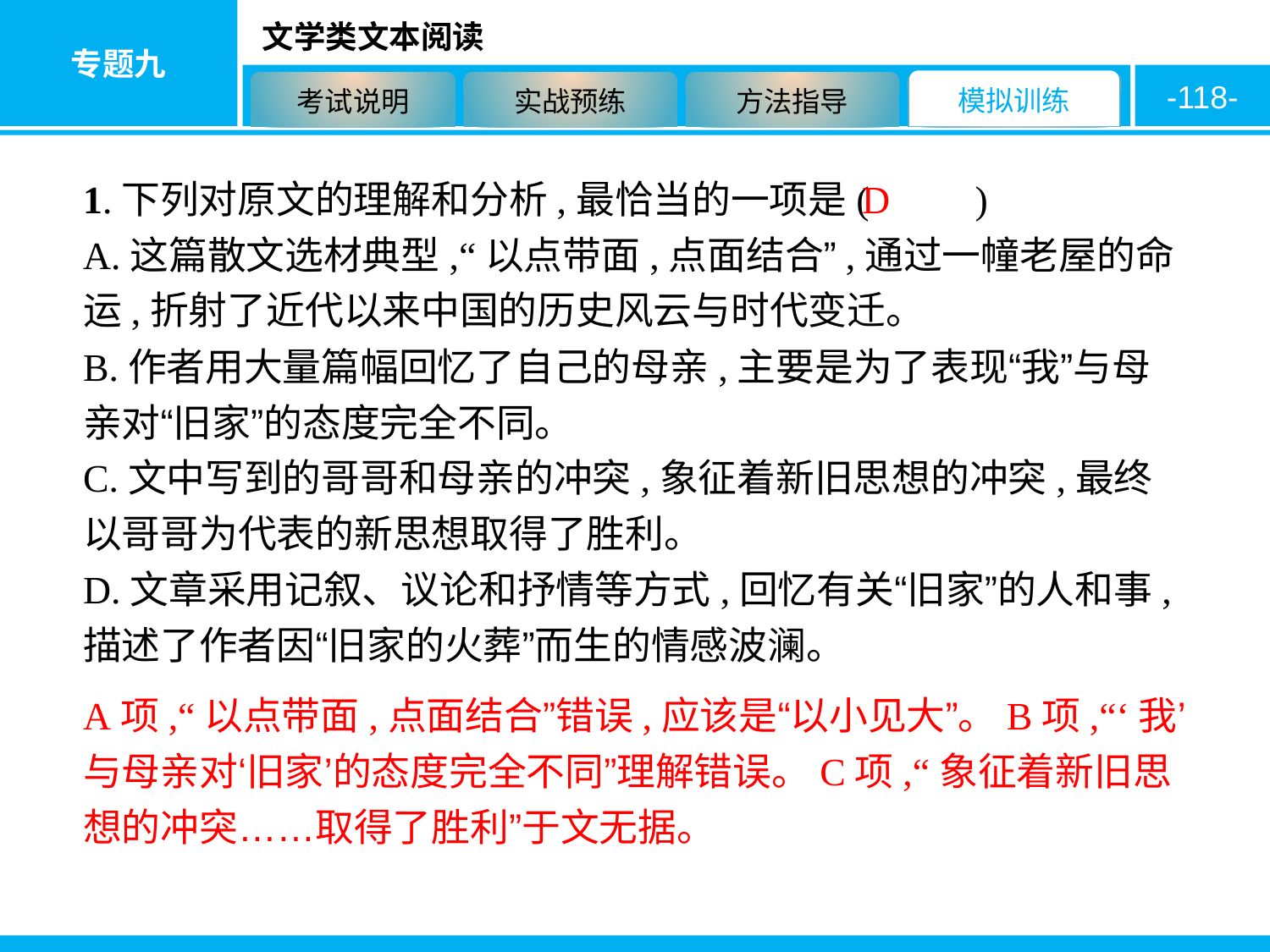

-118-
1.下列对原文的理解和分析,最恰当的一项是( 　　)
A.这篇散文选材典型,“以点带面,点面结合”,通过一幢老屋的命运,折射了近代以来中国的历史风云与时代变迁。
B.作者用大量篇幅回忆了自己的母亲,主要是为了表现“我”与母亲对“旧家”的态度完全不同。
C.文中写到的哥哥和母亲的冲突,象征着新旧思想的冲突,最终以哥哥为代表的新思想取得了胜利。
D.文章采用记叙、议论和抒情等方式,回忆有关“旧家”的人和事,描述了作者因“旧家的火葬”而生的情感波澜。
D
A项,“以点带面,点面结合”错误,应该是“以小见大”。B项,“‘我’与母亲对‘旧家’的态度完全不同”理解错误。C项,“象征着新旧思想的冲突……取得了胜利”于文无据。